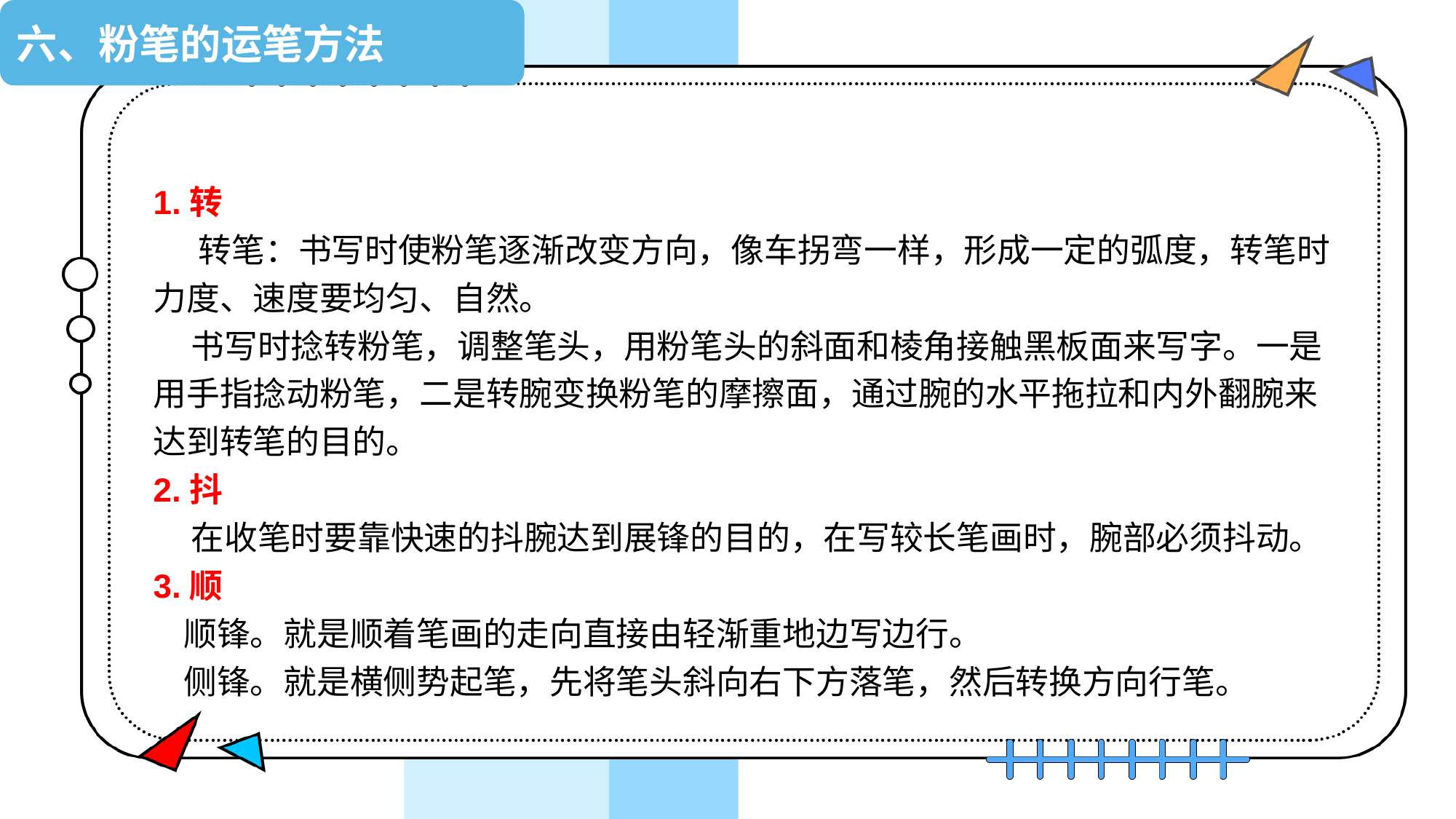

六、粉笔的运笔方法
1.转
     转笔：书写时使粉笔逐渐改变方向，像车拐弯一样，形成一定的弧度，转笔时力度、速度要均匀、自然。
    书写时捻转粉笔，调整笔头，用粉笔头的斜面和棱角接触黑板面来写字。一是用手指捻动粉笔，二是转腕变换粉笔的摩擦面，通过腕的水平拖拉和内外翻腕来达到转笔的目的。
2.抖
    在收笔时要靠快速的抖腕达到展锋的目的，在写较长笔画时，腕部必须抖动。
3.顺
   顺锋。就是顺着笔画的走向直接由轻渐重地边写边行。
   侧锋。就是横侧势起笔，先将笔头斜向右下方落笔，然后转换方向行笔。